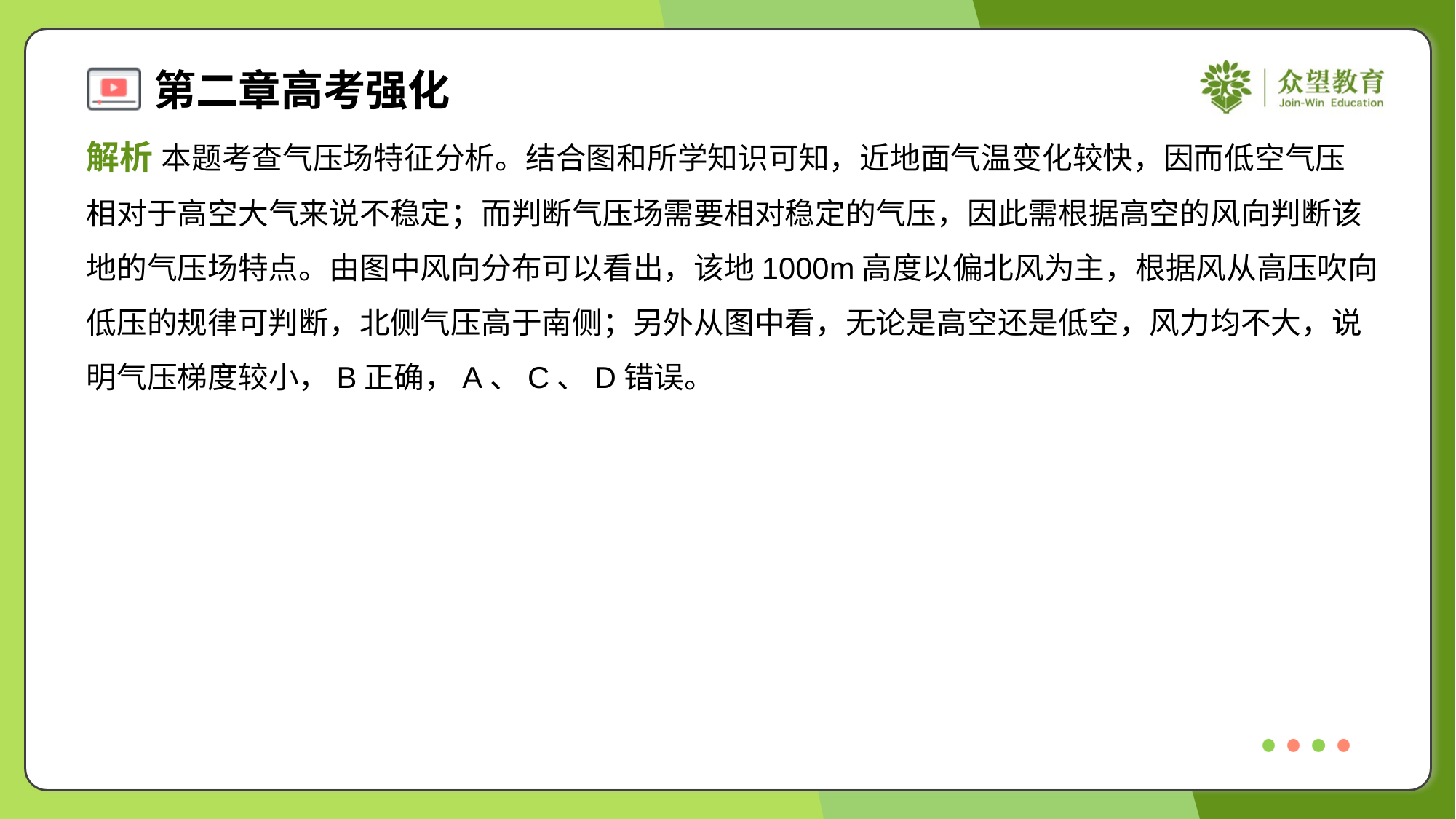

解析 本题考查气压场特征分析。结合图和所学知识可知，近地面气温变化较快，因而低空气压
相对于高空大气来说不稳定；而判断气压场需要相对稳定的气压，因此需根据高空的风向判断该
地的气压场特点。由图中风向分布可以看出，该地1000m高度以偏北风为主，根据风从高压吹向
低压的规律可判断，北侧气压高于南侧；另外从图中看，无论是高空还是低空，风力均不大，说
明气压梯度较小，B正确，A、C、D错误。